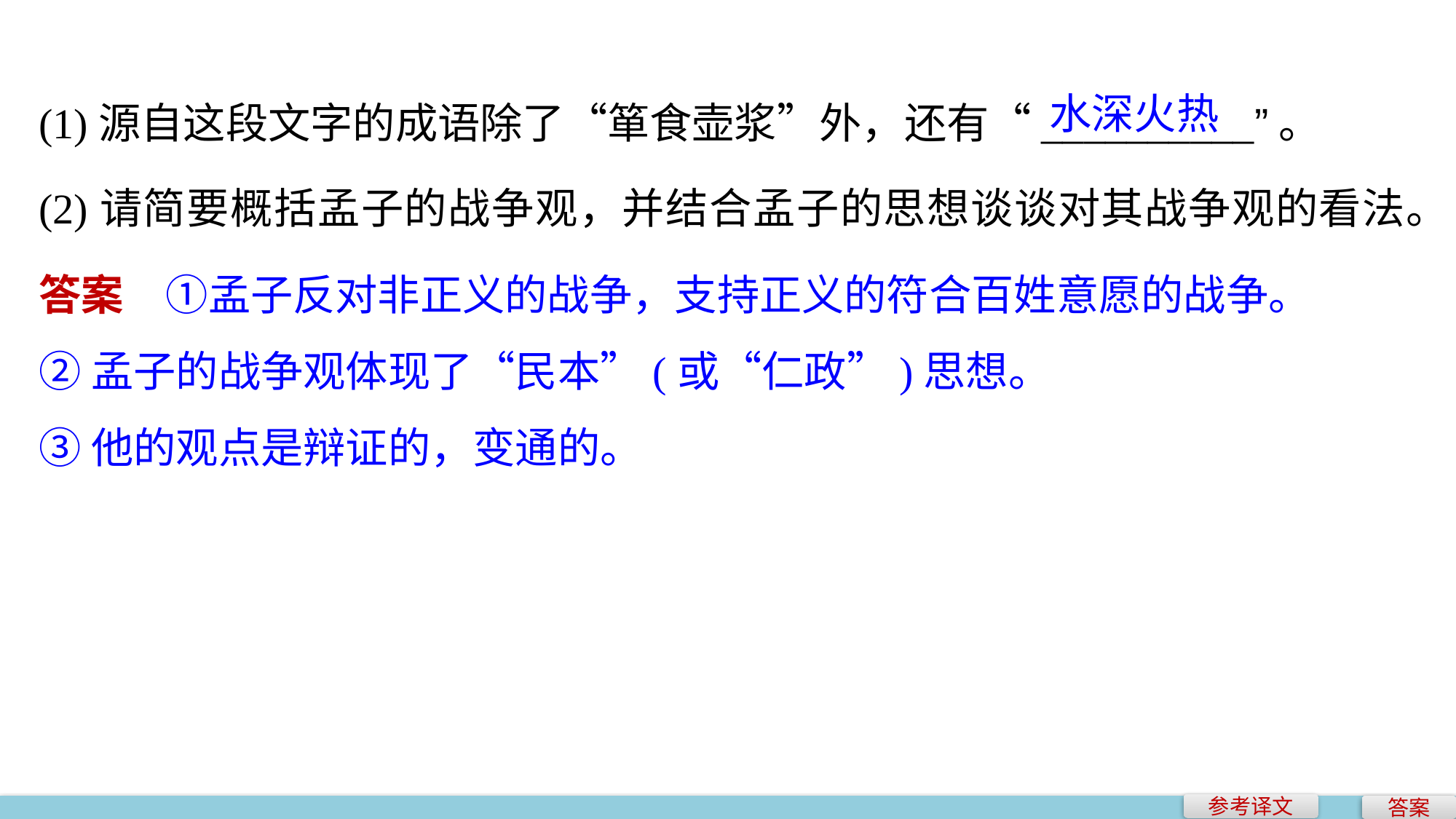

水深火热
(1)源自这段文字的成语除了“箪食壶浆”外，还有“__________”。
(2)请简要概括孟子的战争观，并结合孟子的思想谈谈对其战争观的看法。
答案　①孟子反对非正义的战争，支持正义的符合百姓意愿的战争。
②孟子的战争观体现了“民本”(或“仁政”)思想。
③他的观点是辩证的，变通的。
参考译文

答案